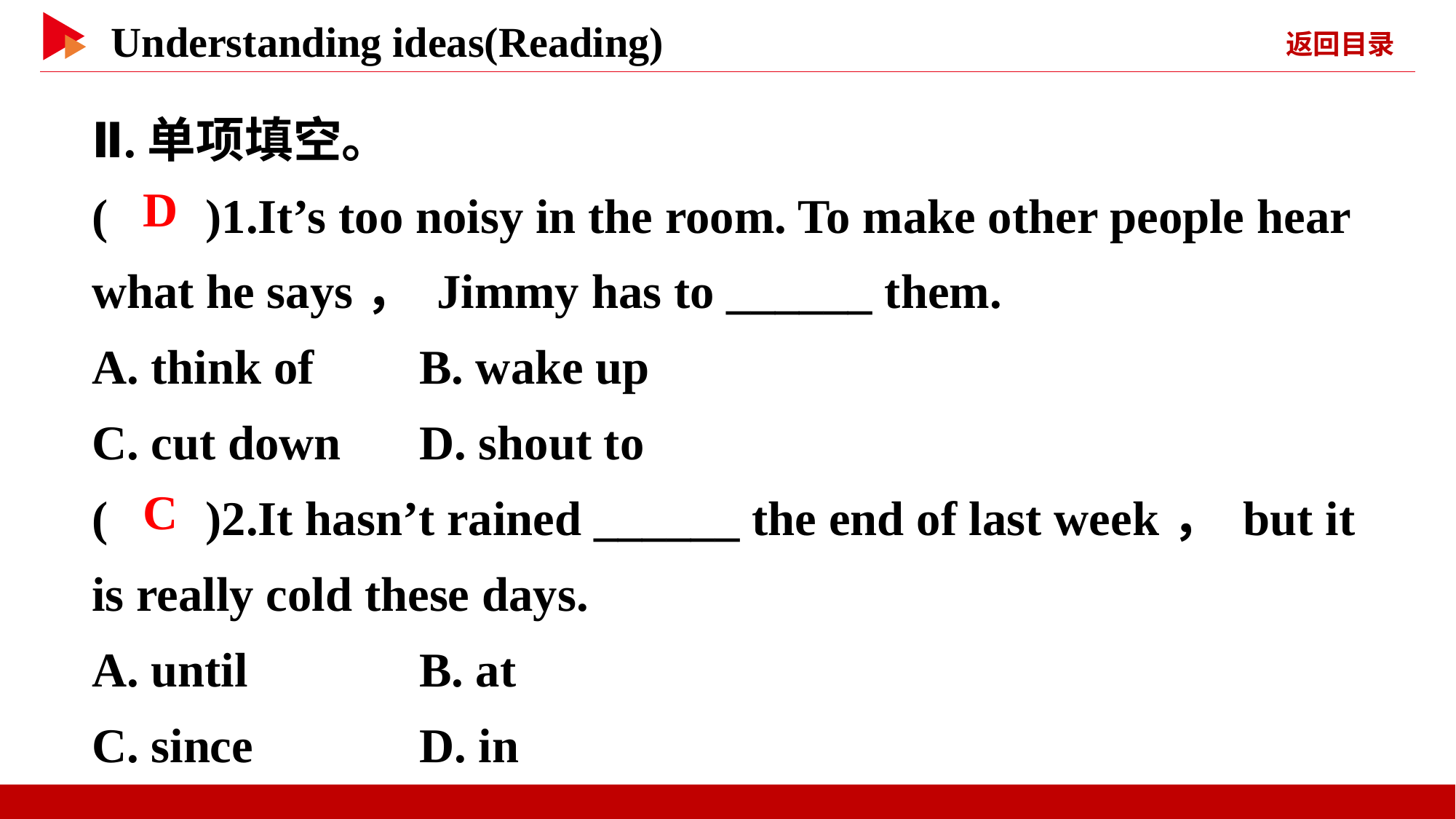

Ⅱ.单项填空。
(        )1.It’s too noisy in the room. To make other people hear what he says， Jimmy has to ______ them.
A. think of	B. wake up
C. cut down	D. shout to
(        )2.It hasn’t rained ______ the end of last week， but it is really cold these days.
A. until		B. at
C. since		D. in
   D
   C